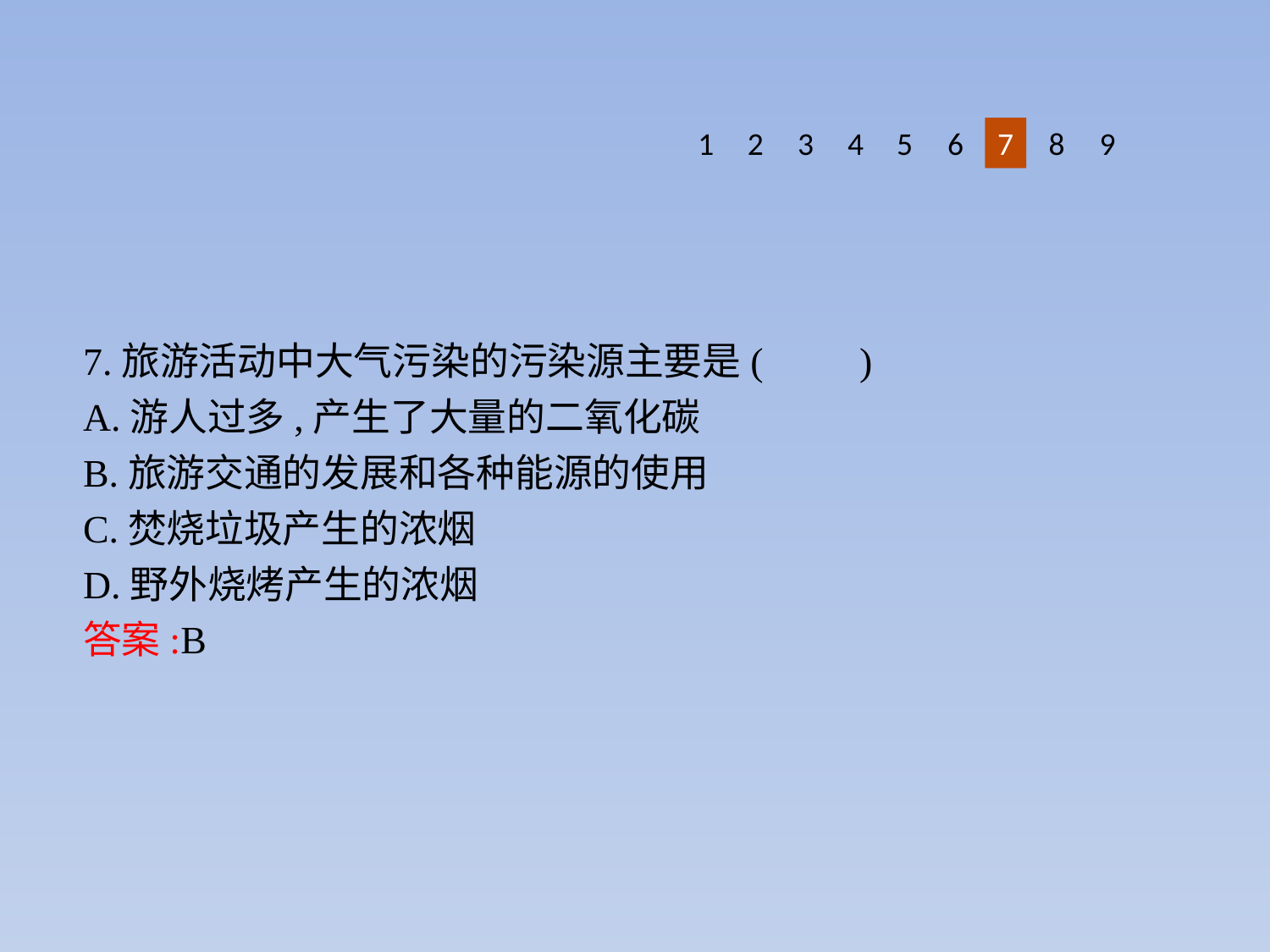

8
9
1
2
3
4
5
6
7
7.旅游活动中大气污染的污染源主要是(　　)
A.游人过多,产生了大量的二氧化碳
B.旅游交通的发展和各种能源的使用
C.焚烧垃圾产生的浓烟
D.野外烧烤产生的浓烟
答案:B